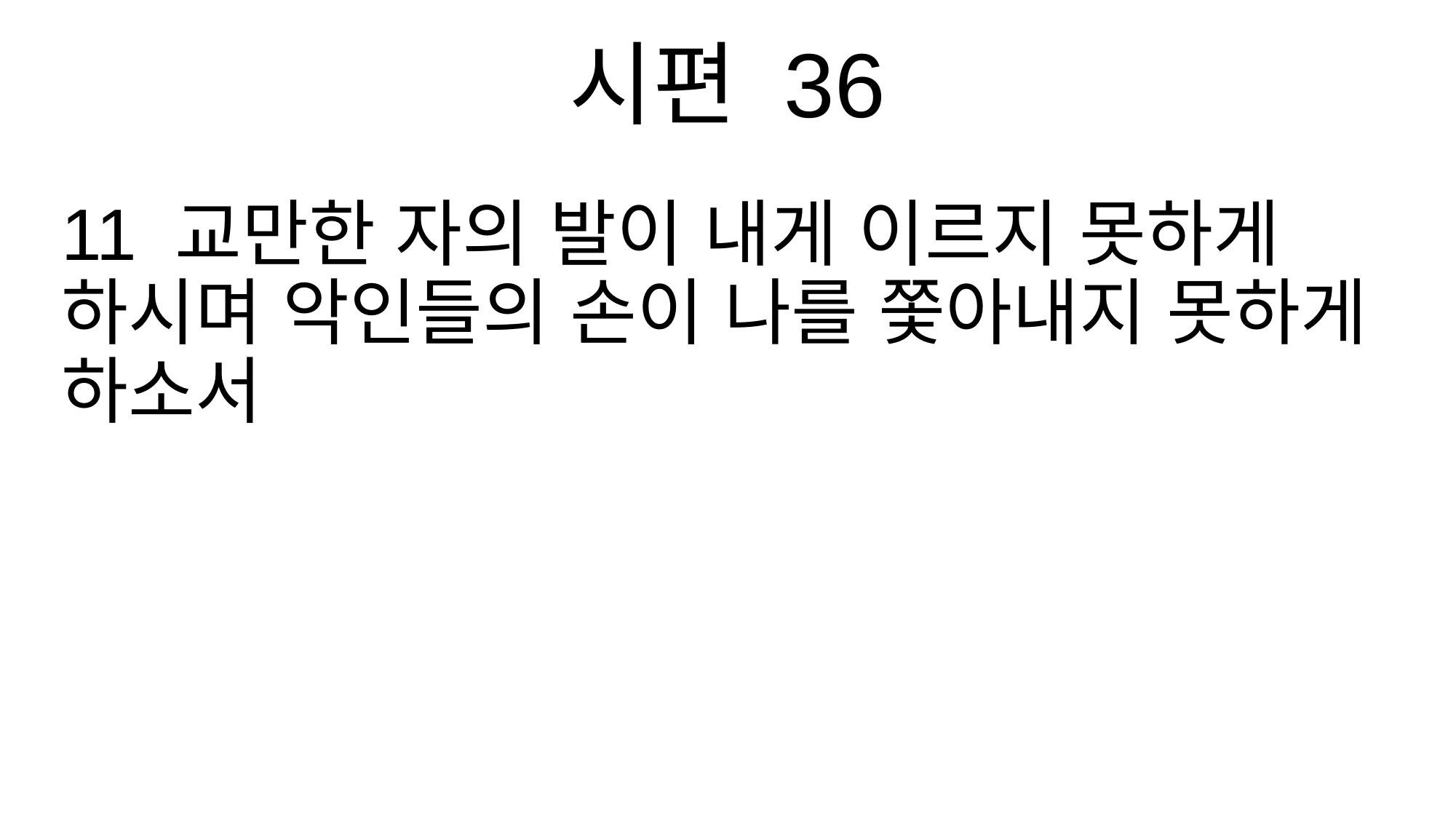

시편 36
11 교만한 자의 발이 내게 이르지 못하게 하시며 악인들의 손이 나를 쫓아내지 못하게 하소서